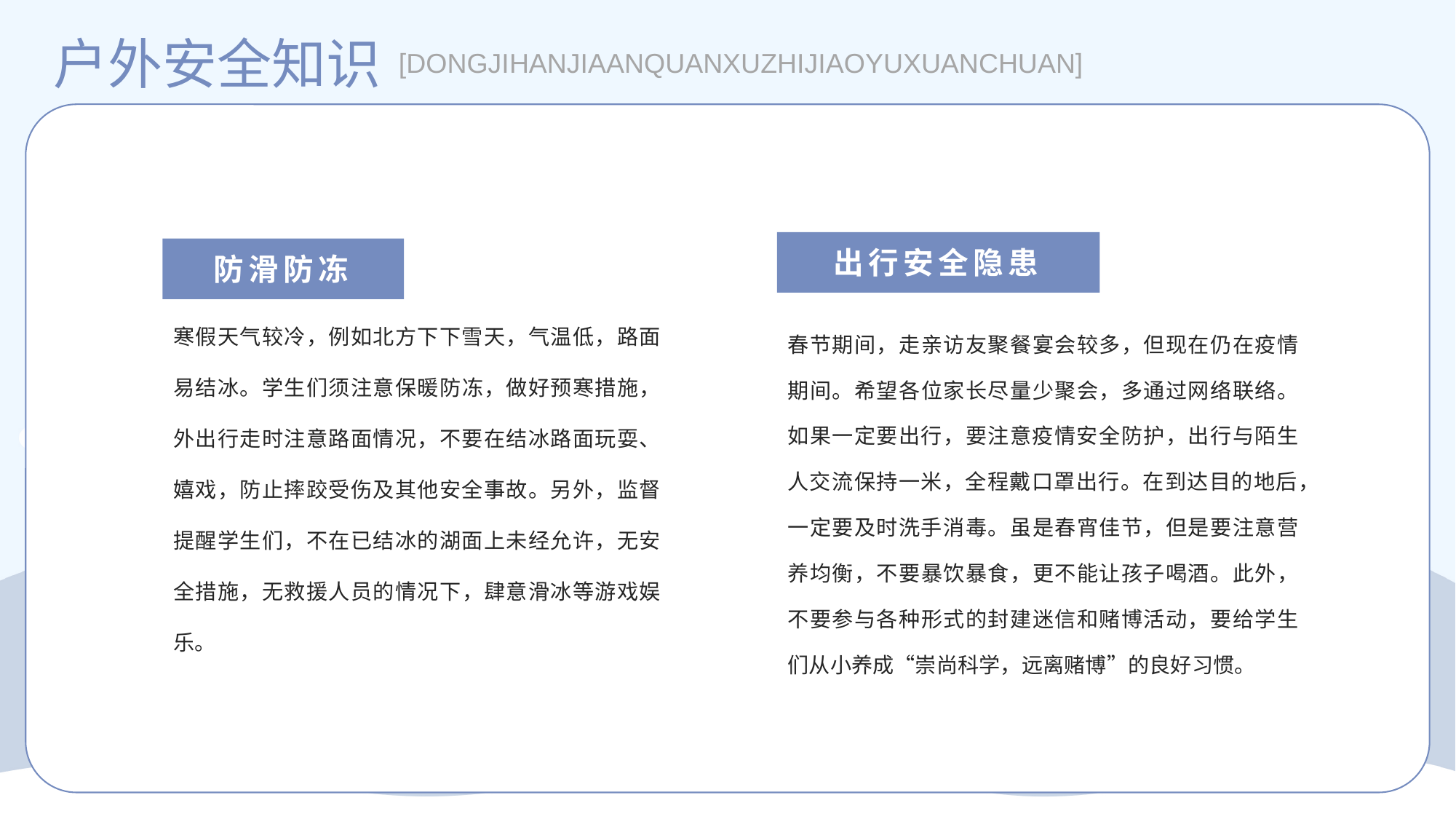

户外安全知识
[DONGJIHANJIAANQUANXUZHIJIAOYUXUANCHUAN]

出行安全隐患
防滑防冻
寒假天气较冷，例如北方下下雪天，气温低，路面易结冰。学生们须注意保暖防冻，做好预寒措施，外出行走时注意路面情况，不要在结冰路面玩耍、嬉戏，防止摔跤受伤及其他安全事故。另外，监督提醒学生们，不在已结冰的湖面上未经允许，无安全措施，无救援人员的情况下，肆意滑冰等游戏娱乐。
春节期间，走亲访友聚餐宴会较多，但现在仍在疫情期间。希望各位家长尽量少聚会，多通过网络联络。如果一定要出行，要注意疫情安全防护，出行与陌生人交流保持一米，全程戴口罩出行。在到达目的地后，一定要及时洗手消毒。虽是春宵佳节，但是要注意营养均衡，不要暴饮暴食，更不能让孩子喝酒。此外，不要参与各种形式的封建迷信和赌博活动，要给学生们从小养成“崇尚科学，远离赌博”的良好习惯。